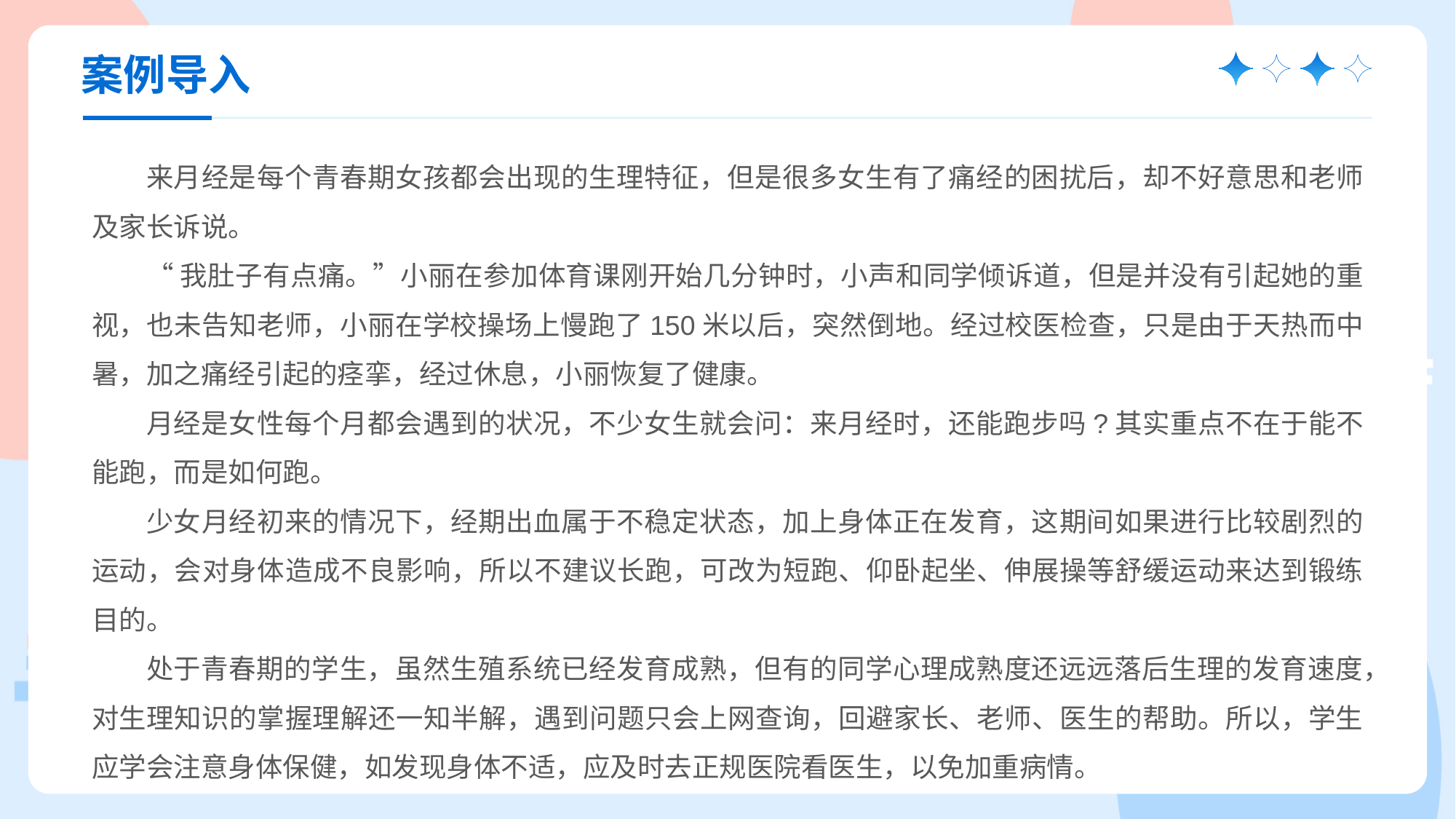

案例导入
来月经是每个青春期女孩都会出现的生理特征，但是很多女生有了痛经的困扰后，却不好意思和老师及家长诉说。
“我肚子有点痛。”小丽在参加体育课刚开始几分钟时，小声和同学倾诉道，但是并没有引起她的重视，也未告知老师，小丽在学校操场上慢跑了150米以后，突然倒地。经过校医检查，只是由于天热而中暑，加之痛经引起的痉挛，经过休息，小丽恢复了健康。
月经是女性每个月都会遇到的状况，不少女生就会问：来月经时，还能跑步吗?其实重点不在于能不能跑，而是如何跑。
少女月经初来的情况下，经期出血属于不稳定状态，加上身体正在发育，这期间如果进行比较剧烈的运动，会对身体造成不良影响，所以不建议长跑，可改为短跑、仰卧起坐、伸展操等舒缓运动来达到锻练目的。
处于青春期的学生，虽然生殖系统已经发育成熟，但有的同学心理成熟度还远远落后生理的发育速度，对生理知识的掌握理解还一知半解，遇到问题只会上网查询，回避家长、老师、医生的帮助。所以，学生应学会注意身体保健，如发现身体不适，应及时去正规医院看医生，以免加重病情。